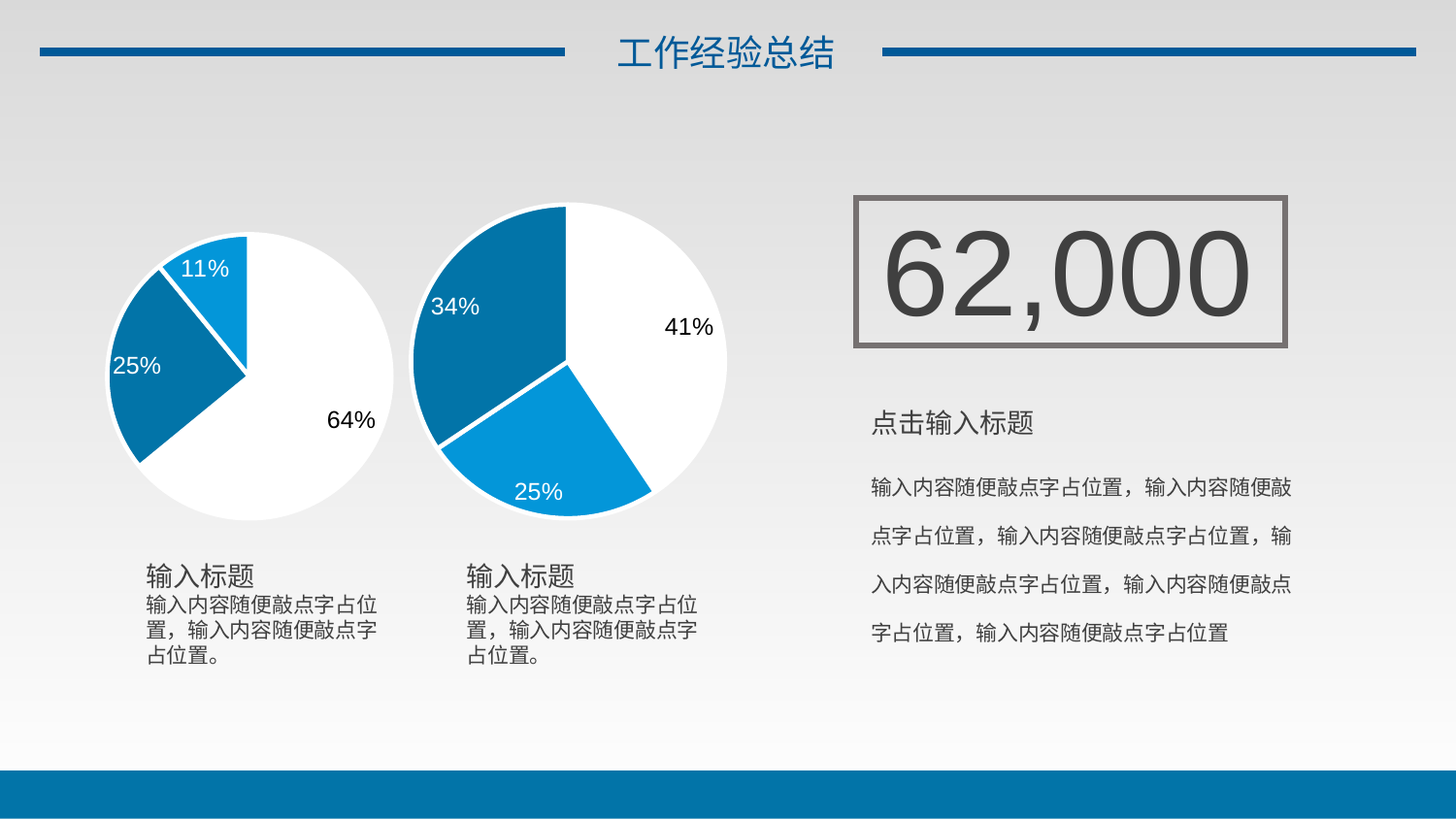

工作经验总结
62,000

### Chart

| Category | 销售额 |
|---|---|
| 第一季度 | 8.2 |
| 第二季度 | 3.2 |
| 第三季度 | 1.4 |

### Chart

| Category | 销售额 |
|---|---|
| 第一季度 | 5.2 |
| 第二季度 | 3.2 |
| 第三季度 | 4.4 |
点击输入标题
输入内容随便敲点字占位置，输入内容随便敲点字占位置，输入内容随便敲点字占位置，输入内容随便敲点字占位置，输入内容随便敲点字占位置，输入内容随便敲点字占位置

输入标题
输入内容随便敲点字占位置，输入内容随便敲点字占位置。
输入标题
输入内容随便敲点字占位置，输入内容随便敲点字占位置。